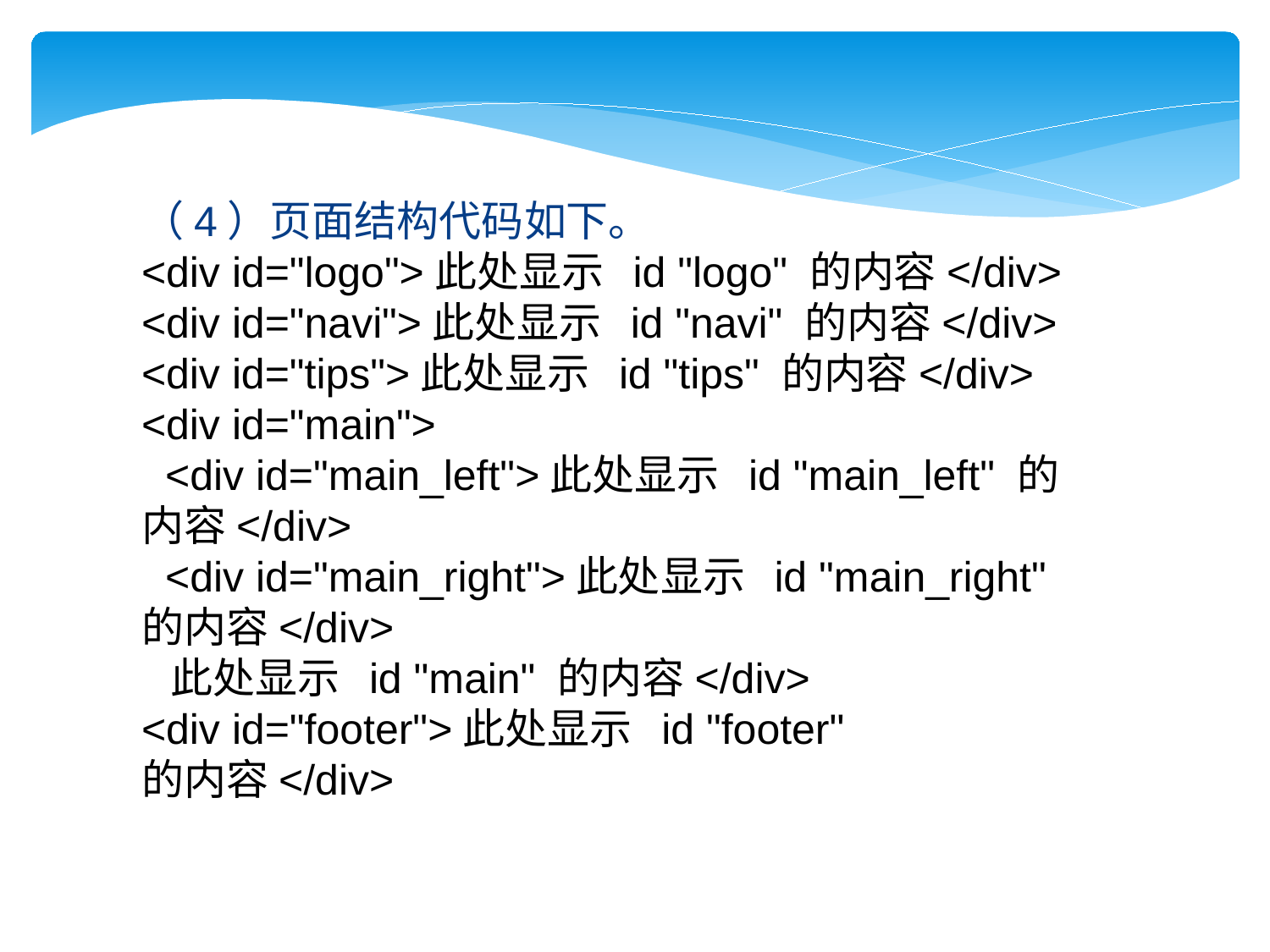

（4）页面结构代码如下。
<div id="logo">此处显示  id "logo" 的内容</div>
<div id="navi">此处显示  id "navi" 的内容</div>
<div id="tips">此处显示  id "tips" 的内容</div>
<div id="main">
  <div id="main_left">此处显示  id "main_left" 的内容</div>
  <div id="main_right">此处显示  id "main_right" 的内容</div>
  此处显示  id "main" 的内容</div>
<div id="footer">此处显示  id "footer" 的内容</div>